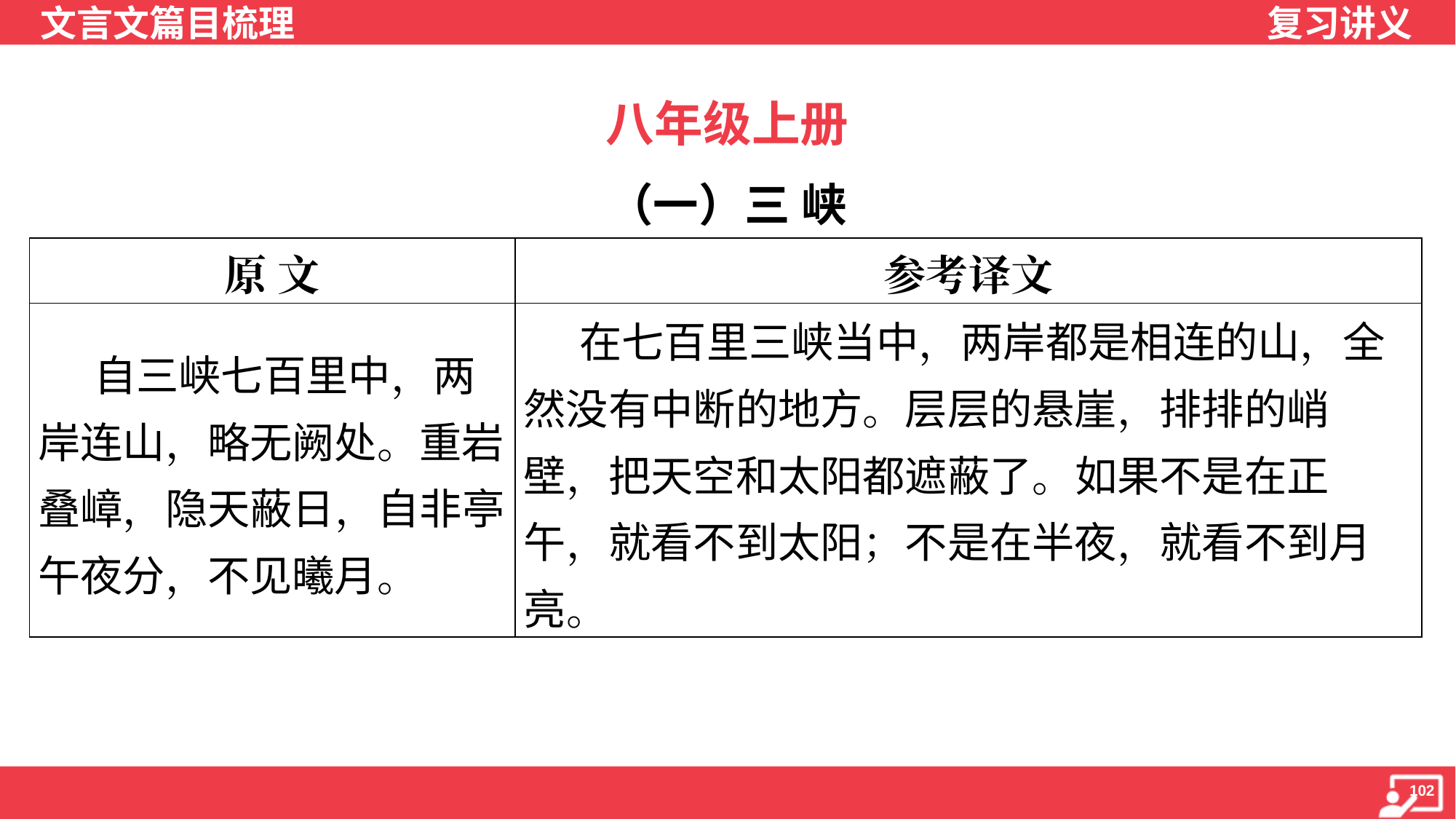

八年级上册
（一）三 峡
| 原 文 | 参考译文 |
| --- | --- |
| 自三峡七百里中，两岸连山，略无阙处。重岩叠嶂，隐天蔽日，自非亭午夜分，不见曦月。 | 在七百里三峡当中，两岸都是相连的山，全然没有中断的地方。层层的悬崖，排排的峭壁，把天空和太阳都遮蔽了。如果不是在正午，就看不到太阳；不是在半夜，就看不到月亮。 |